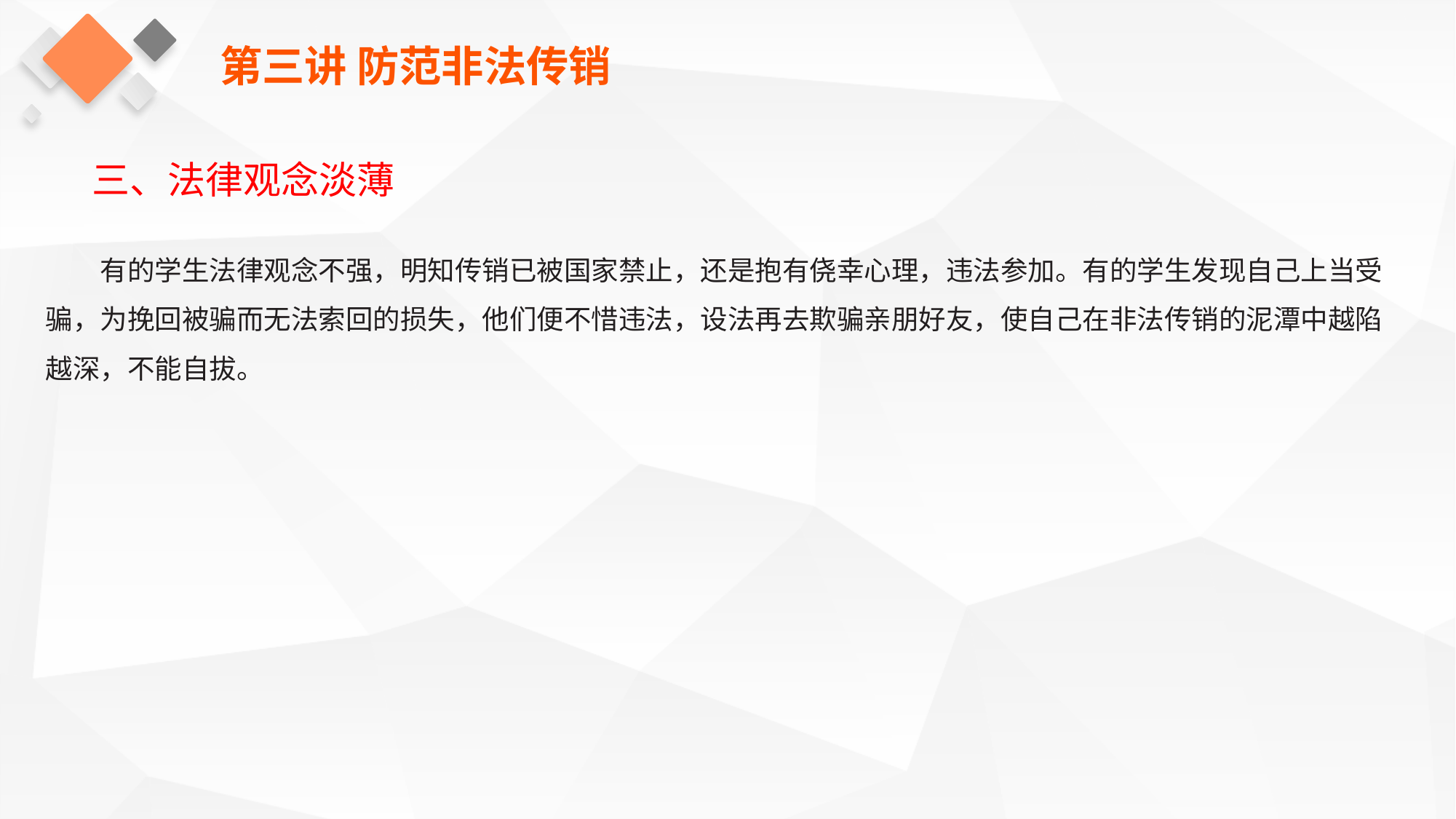

第三讲 防范非法传销
三、法律观念淡薄
有的学生法律观念不强，明知传销已被国家禁止，还是抱有侥幸心理，违法参加。有的学生发现自己上当受骗，为挽回被骗而无法索回的损失，他们便不惜违法，设法再去欺骗亲朋好友，使自己在非法传销的泥潭中越陷越深，不能自拔。